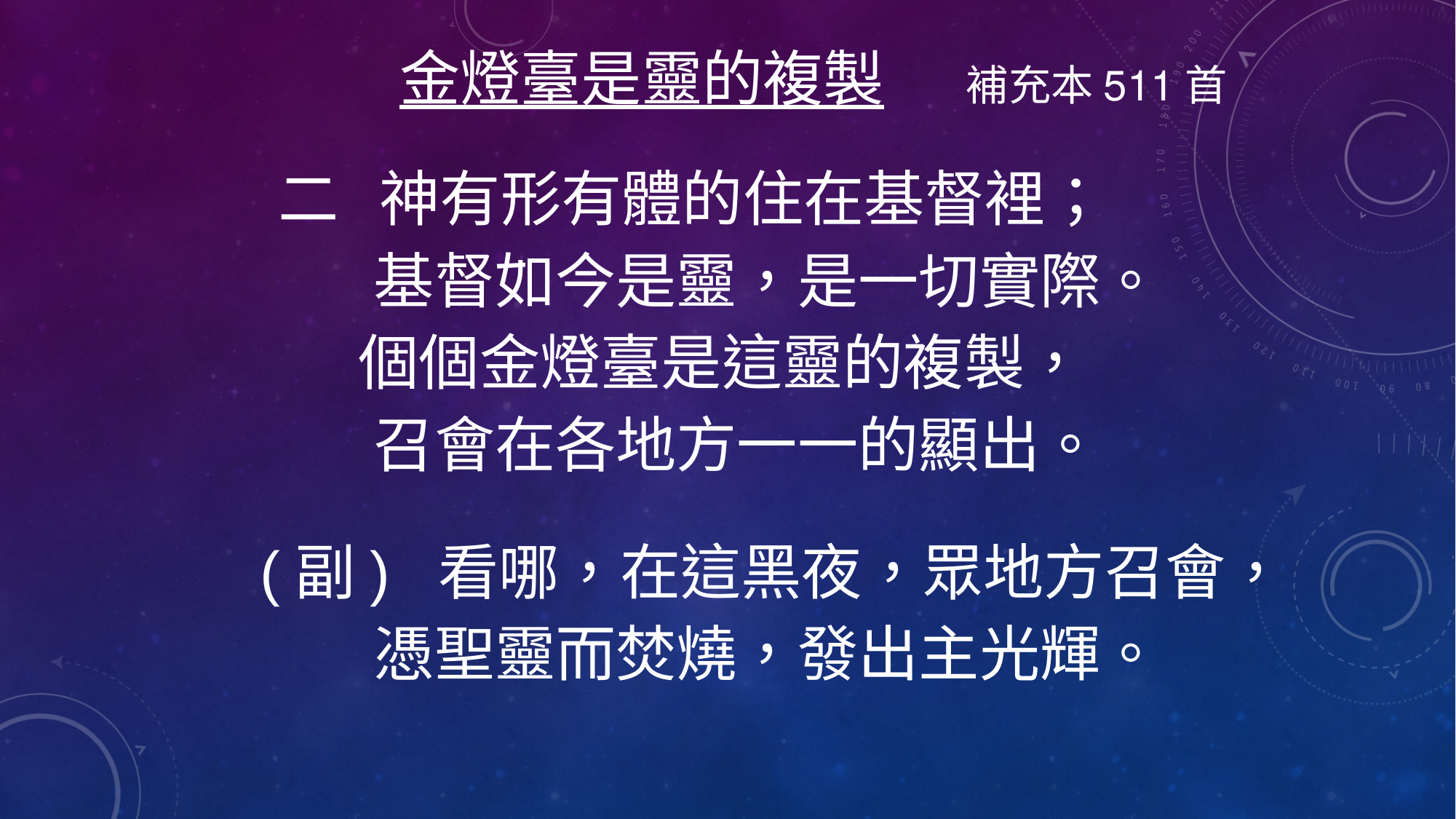

金燈臺是靈的複製      補充本511首
    二   神有形有體的住在基督裡；
           基督如今是靈，是一切實際。
           個個金燈臺是這靈的複製，
           召會在各地方一一的顯出。

   (副)  看哪，在這黑夜，眾地方召會，
           憑聖靈而焚燒，發出主光輝。